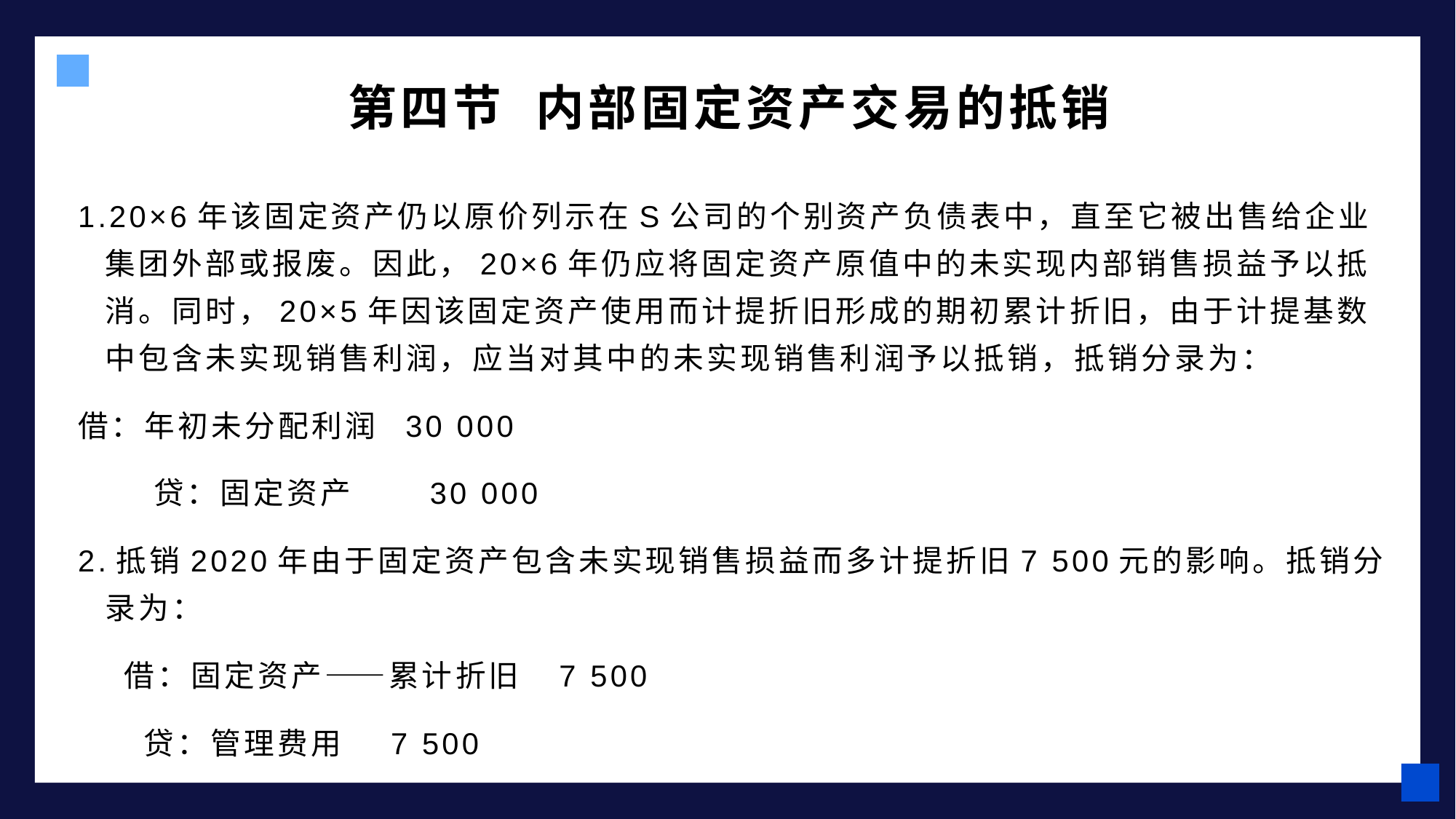

第四节  内部固定资产交易的抵销
1.20×6年该固定资产仍以原价列示在S公司的个别资产负债表中，直至它被出售给企业集团外部或报废。因此，20×6年仍应将固定资产原值中的未实现内部销售损益予以抵消。同时，20×5年因该固定资产使用而计提折旧形成的期初累计折旧，由于计提基数中包含未实现销售利润，应当对其中的未实现销售利润予以抵销，抵销分录为：
借：年初未分配利润  30 000
       贷：固定资产       30 000
2.抵销2020年由于固定资产包含未实现销售损益而多计提折旧7 500元的影响。抵销分录为：
    借：固定资产——累计折旧   7 500
      贷：管理费用    7 500